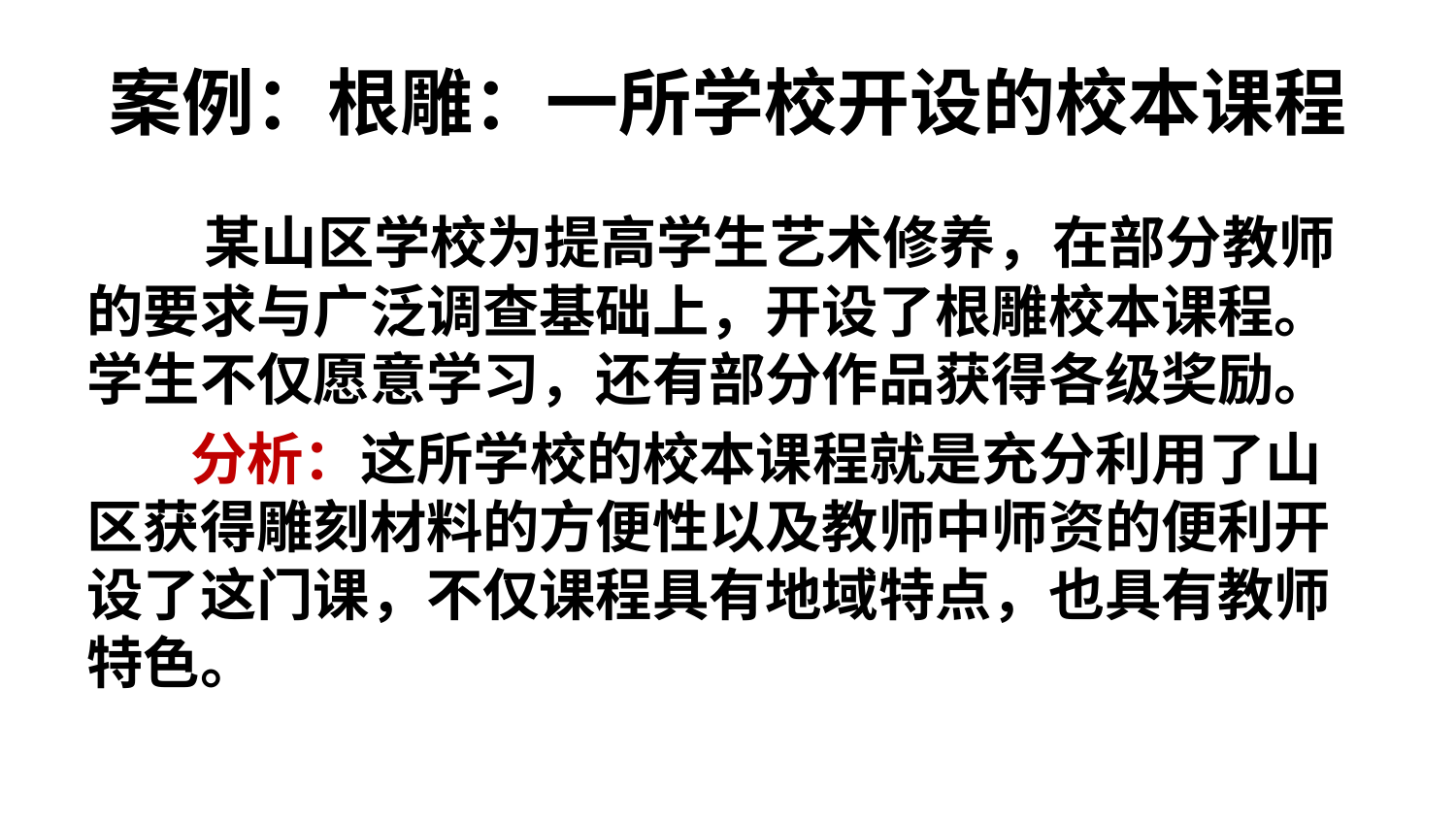

# 案例：根雕：一所学校开设的校本课程
       某山区学校为提高学生艺术修养，在部分教师的要求与广泛调查基础上，开设了根雕校本课程。学生不仅愿意学习，还有部分作品获得各级奖励。
       分析：这所学校的校本课程就是充分利用了山区获得雕刻材料的方便性以及教师中师资的便利开设了这门课，不仅课程具有地域特点，也具有教师特色。